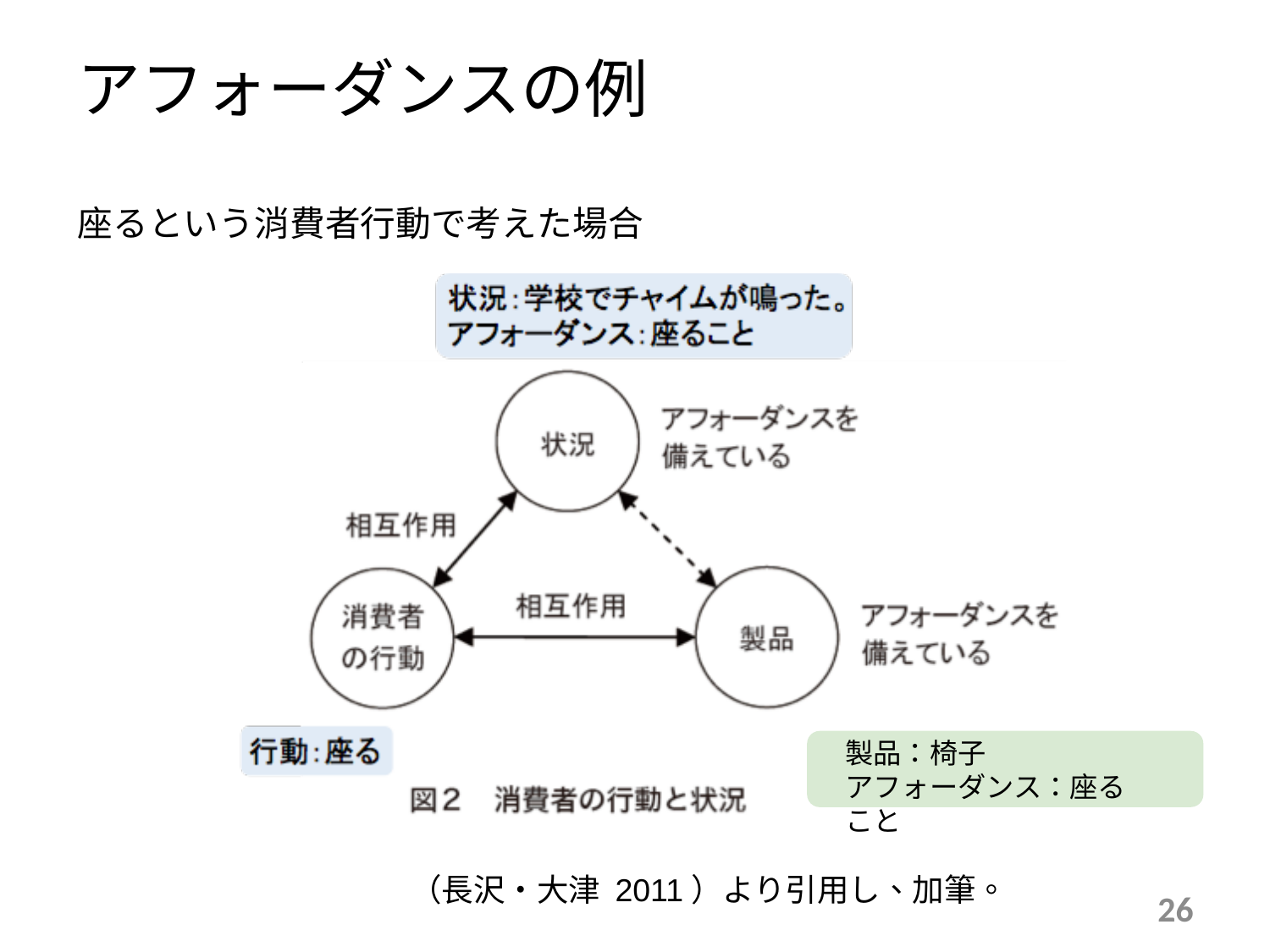

アフォーダンスの例
座るという消費者行動で考えた場合

製品：椅子
アフォーダンス：座ること

（長沢・大津 2011）より引用し、加筆。
26